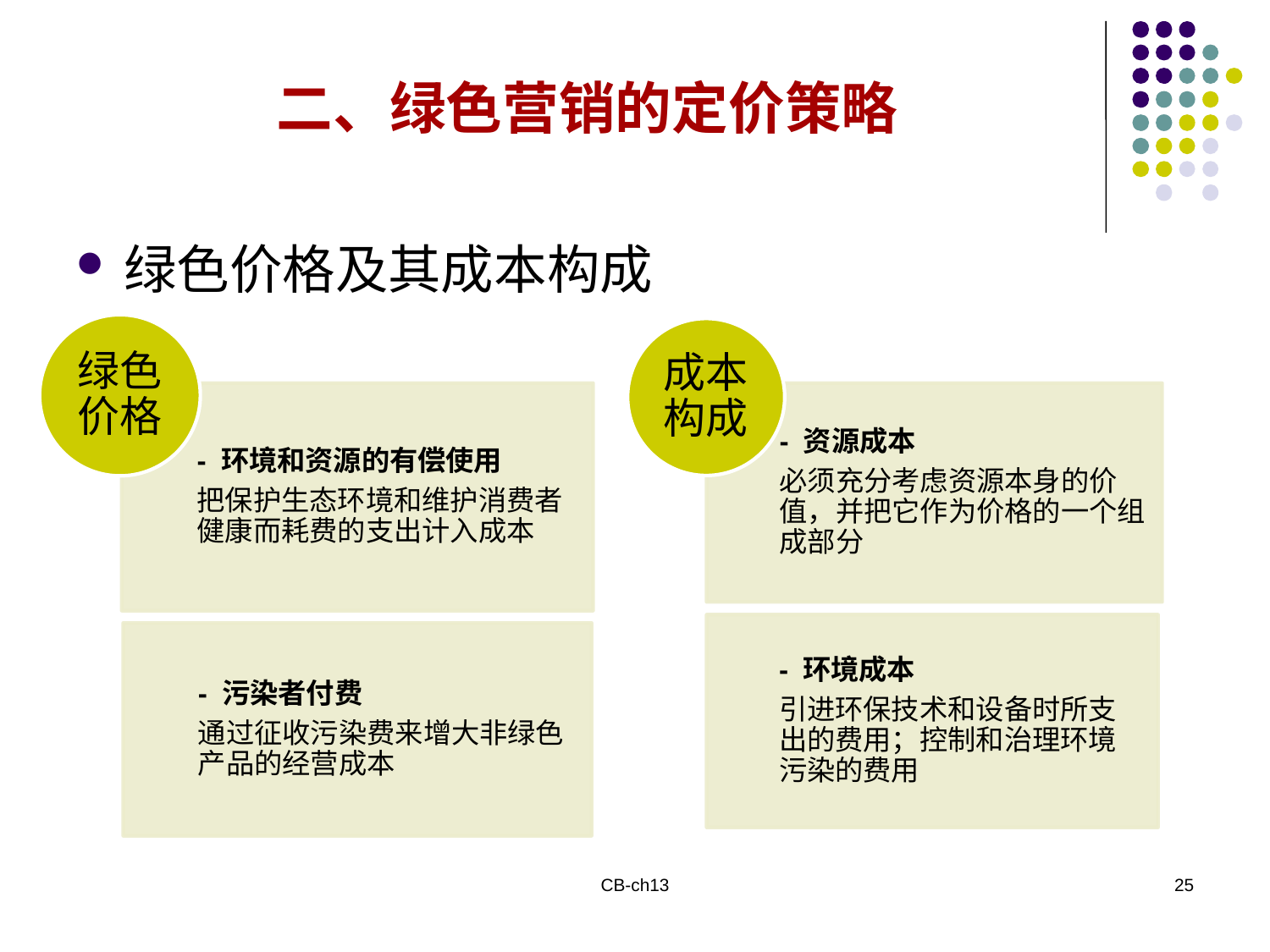

二、绿色营销的定价策略
绿色价格及其成本构成

- 环境和资源的有偿使用
把保护生态环境和维护消费者健康而耗费的支出计入成本
- 污染者付费
通过征收污染费来增大非绿色产品的经营成本
绿色价格
- 资源成本
必须充分考虑资源本身的价值，并把它作为价格的一个组成部分
- 环境成本
引进环保技术和设备时所支出的费用；控制和治理环境污染的费用
成本构成
CB-ch13
25